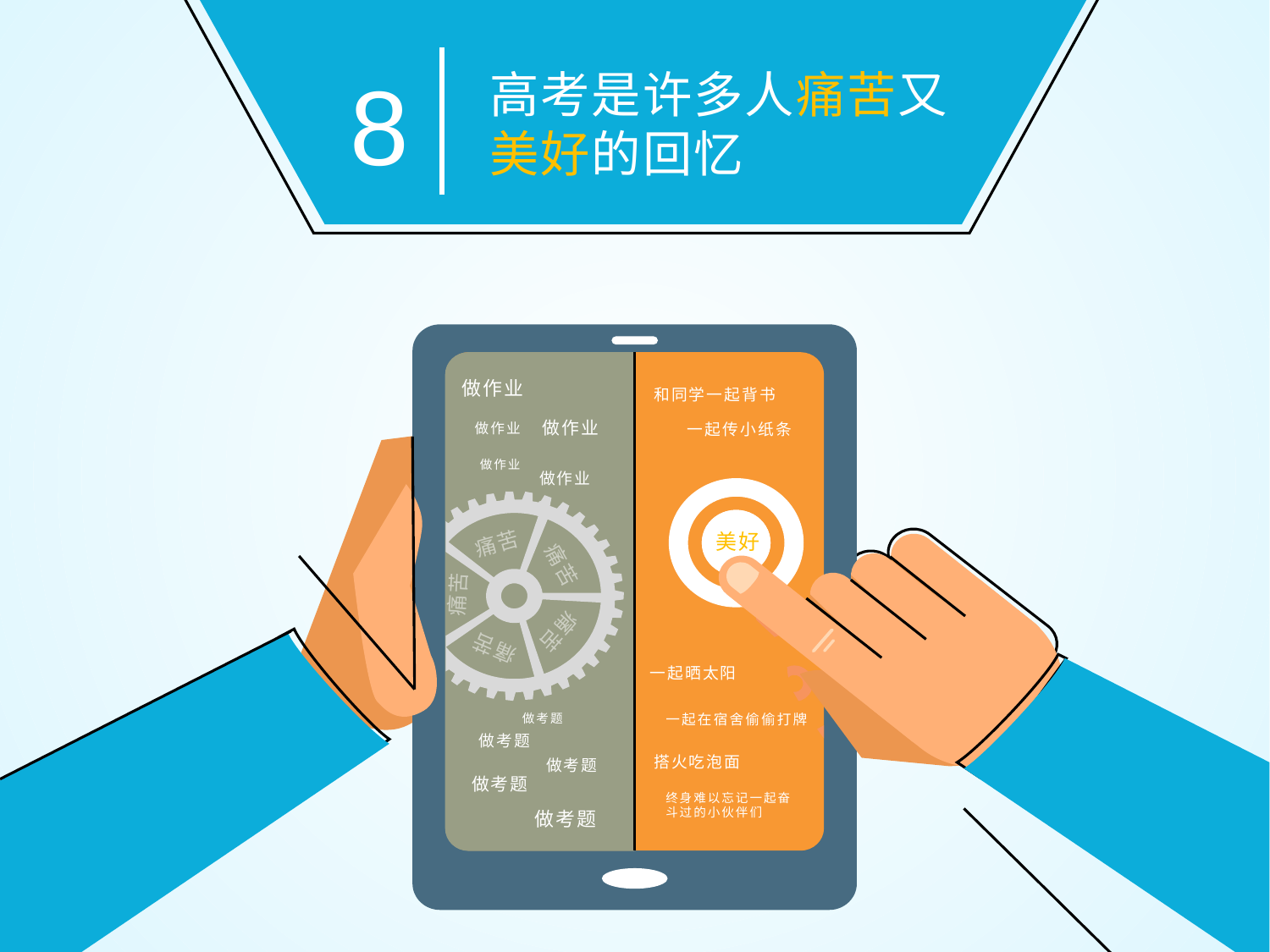

8
高考是许多人痛苦又美好的回忆

做作业
和同学一起背书
做作业
做作业
做作业
一起传小纸条

做作业
做作业

美好
痛苦

痛苦

痛苦

痛苦

痛苦

一起晒太阳

做考题
一起在宿舍偷偷打牌
做考题

搭火吃泡面
做考题
做考题
终身难以忘记一起奋斗过的小伙伴们
做考题